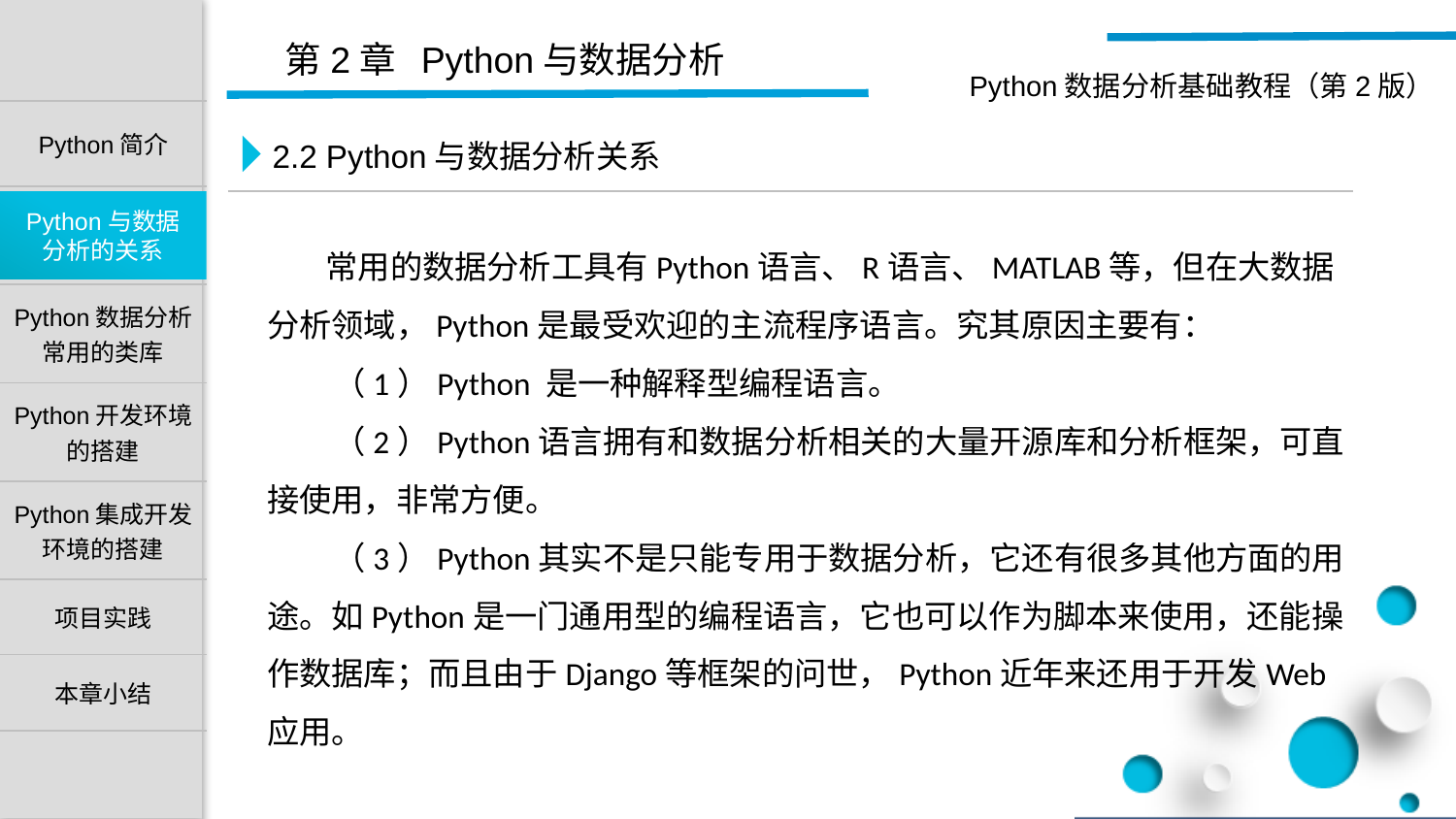

2.2 Python与数据分析关系

       常用的数据分析工具有Python语言、R语言、MATLAB等，但在大数据分析领域，Python是最受欢迎的主流程序语言。究其原因主要有：
        （1）Python 是一种解释型编程语言。
        （2）Python语言拥有和数据分析相关的大量开源库和分析框架，可直接使用，非常方便。
        （3）Python其实不是只能专用于数据分析，它还有很多其他方面的用途。如Python是一门通用型的编程语言，它也可以作为脚本来使用，还能操作数据库；而且由于Django等框架的问世，Python近年来还用于开发Web应用。